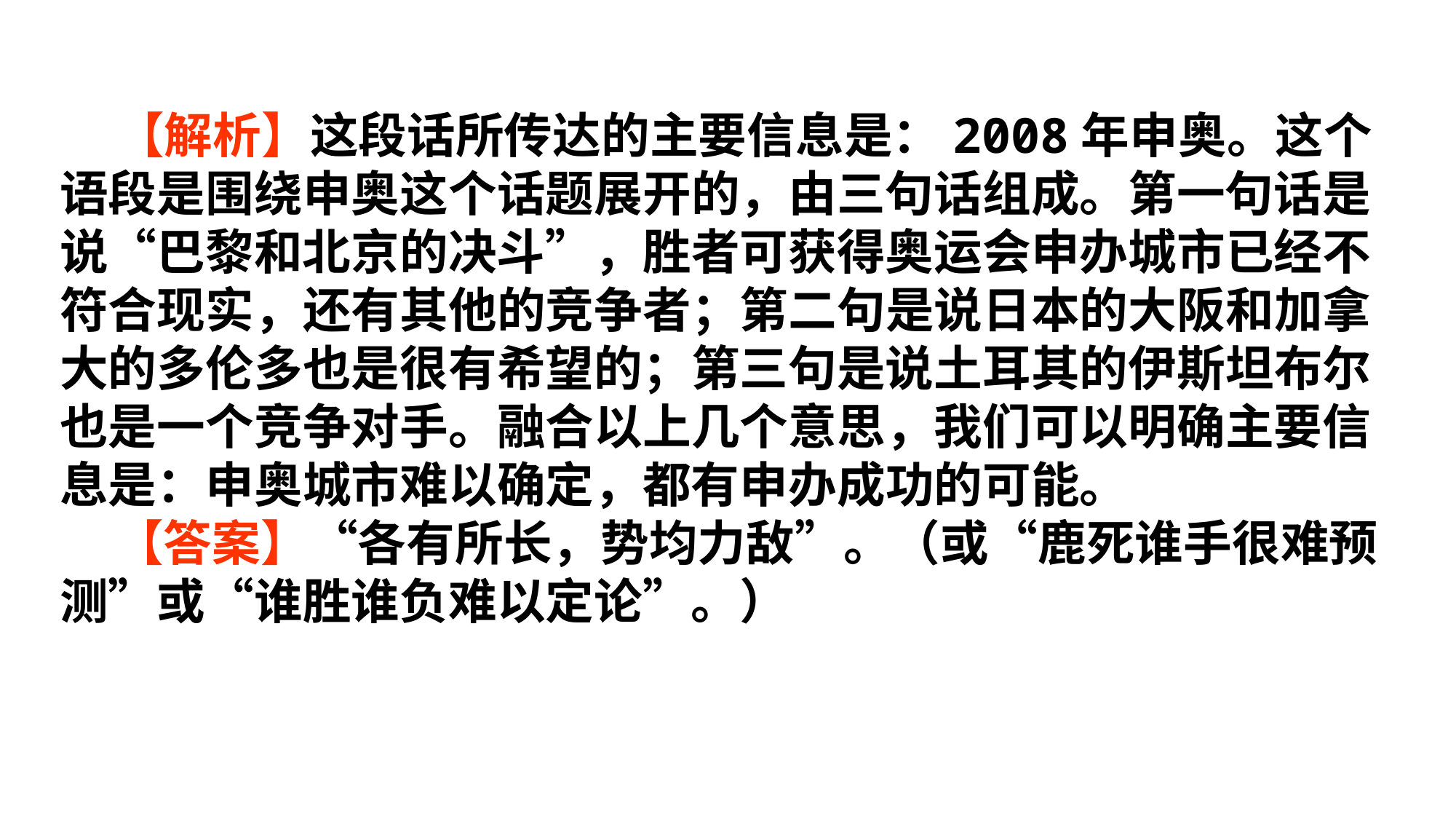

【解析】这段话所传达的主要信息是：2008年申奥。这个语段是围绕申奥这个话题展开的，由三句话组成。第一句话是说“巴黎和北京的决斗”，胜者可获得奥运会申办城市已经不符合现实，还有其他的竞争者；第二句是说日本的大阪和加拿大的多伦多也是很有希望的；第三句是说土耳其的伊斯坦布尔也是一个竞争对手。融合以上几个意思，我们可以明确主要信息是：申奥城市难以确定，都有申办成功的可能。
    【答案】“各有所长，势均力敌”。（或“鹿死谁手很难预测”或“谁胜谁负难以定论”。）